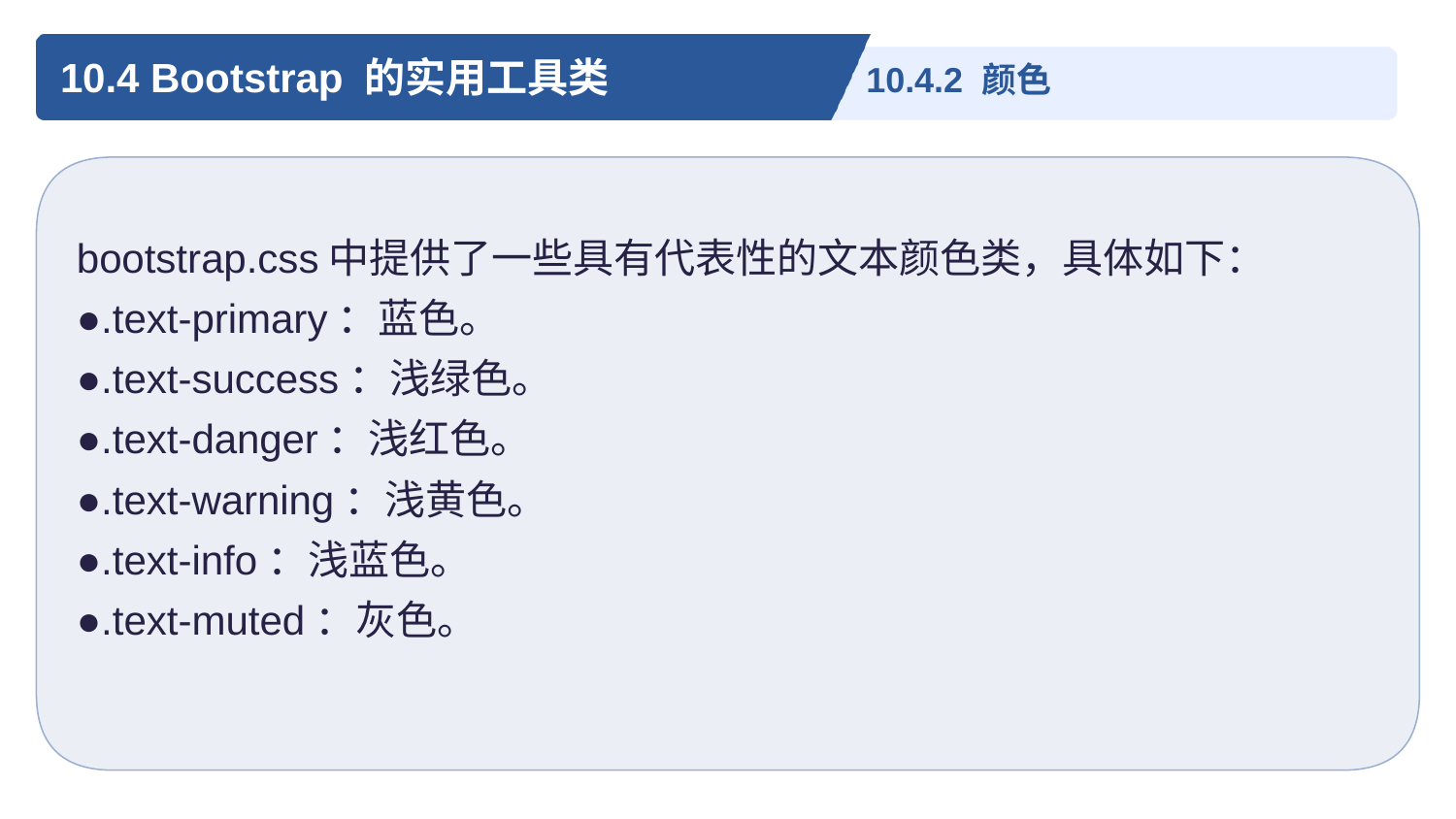

10.4 Bootstrap 的实用工具类
10.4.2 颜色

bootstrap.css中提供了一些具有代表性的文本颜色类，具体如下：
●.text-primary：蓝色。
●.text-success：浅绿色。
●.text-danger：浅红色。
●.text-warning：浅黄色。
●.text-info：浅蓝色。
●.text-muted：灰色。